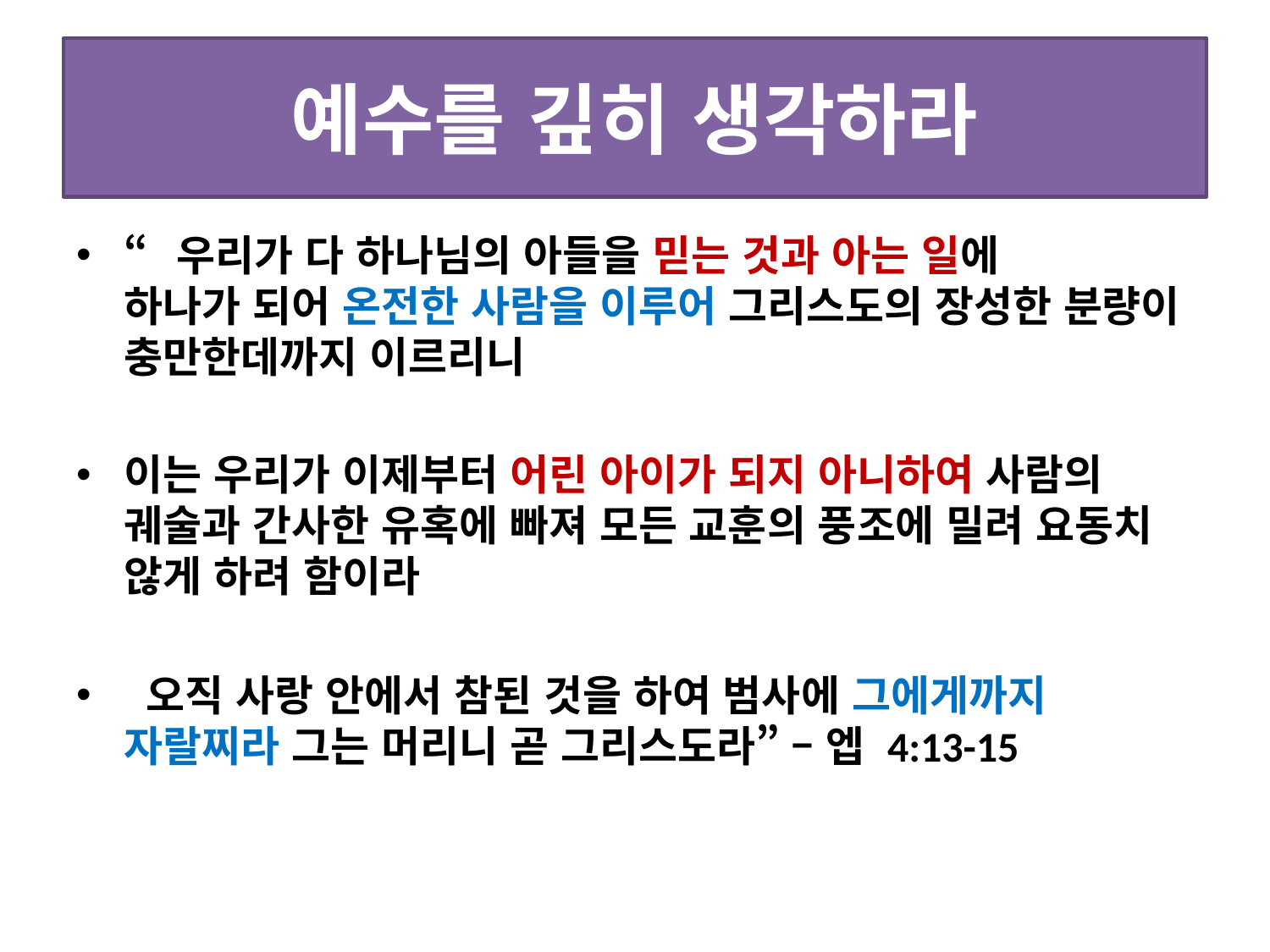

# 예수를 깊히 생각하라
“우리가 다 하나님의 아들을 믿는 것과 아는 일에
하나가 되어 온전한 사람을 이루어 그리스도의 장성한 분량이 충만한데까지 이르리니

이는 우리가 이제부터 어린 아이가 되지 아니하여 사람의 궤술과 간사한 유혹에 빠져 모든 교훈의 풍조에 밀려 요동치 않게 하려 함이라

 오직 사랑 안에서 참된 것을 하여 범사에 그에게까지 자랄찌라 그는 머리니 곧 그리스도라” – 엡 4:13-15